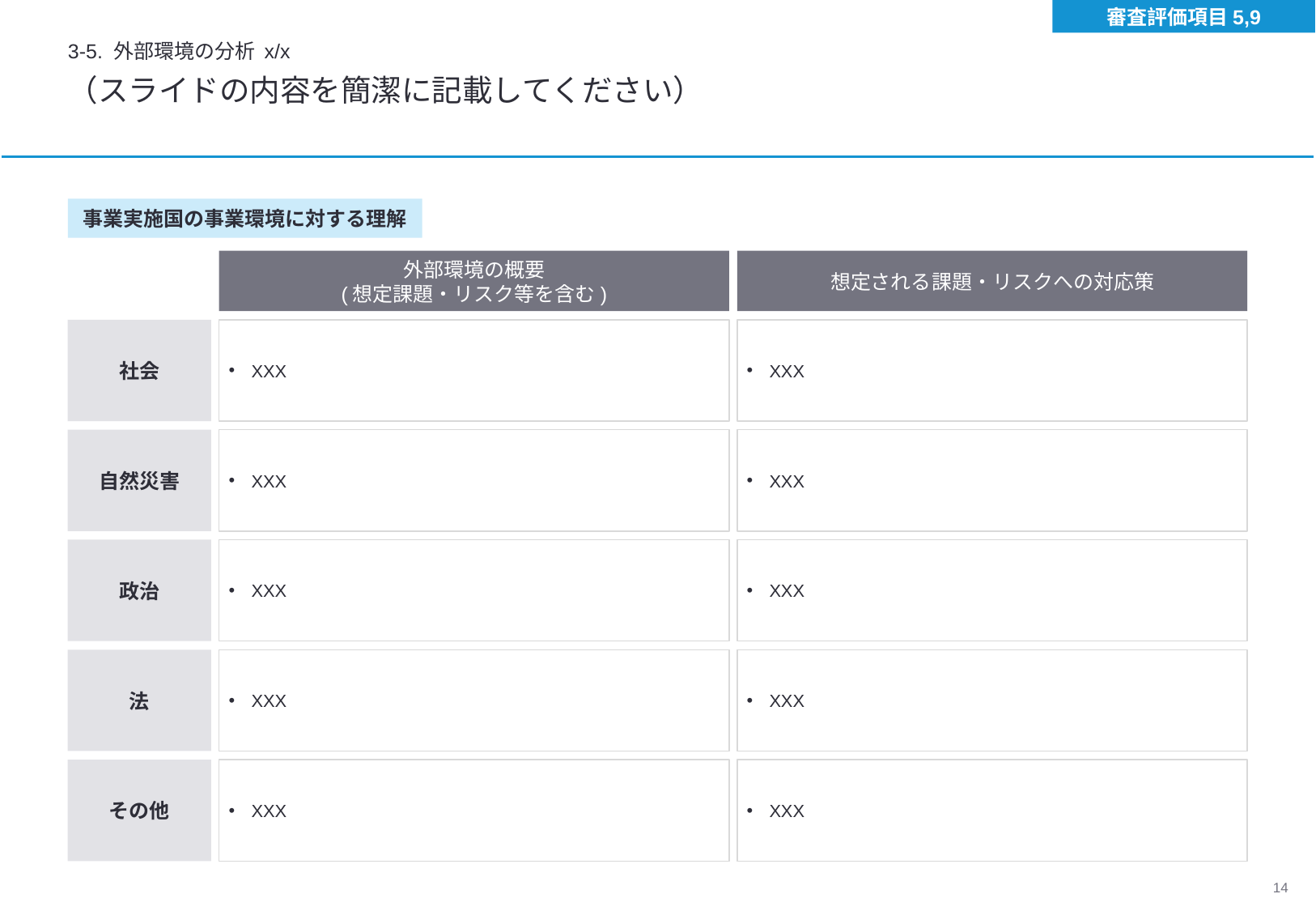

審査評価項目5,9
3-5. 外部環境の分析 x/x
（スライドの内容を簡潔に記載してください）
事業実施国の事業環境に対する理解
外部環境の概要
(想定課題・リスク等を含む)
想定される課題・リスクへの対応策
社会
XXX
XXX
自然災害
XXX
XXX
政治
XXX
XXX
法
XXX
XXX
その他
XXX
XXX